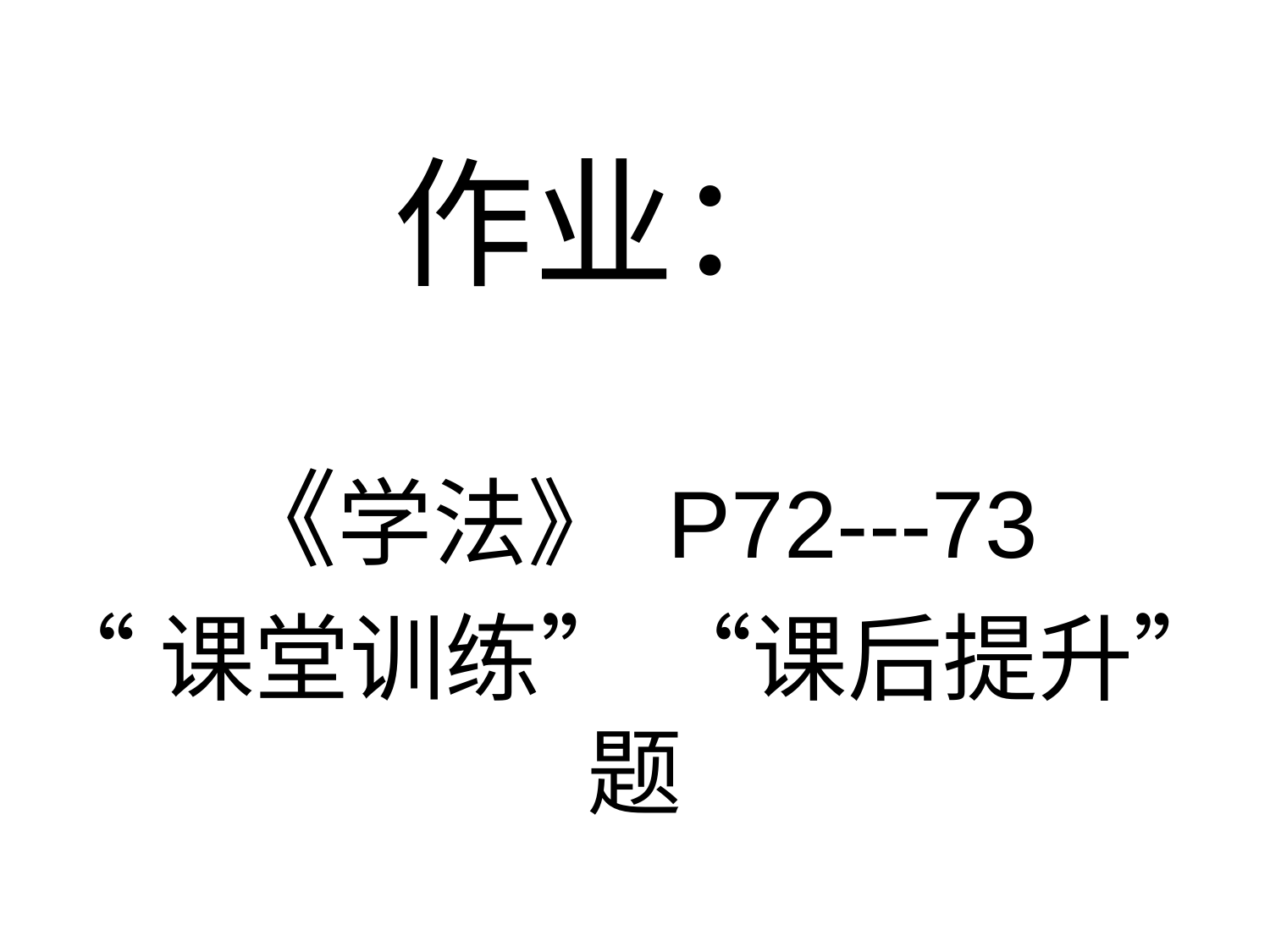

# 作业：
《学法》 P72---73
“课堂训练” “课后提升” 题